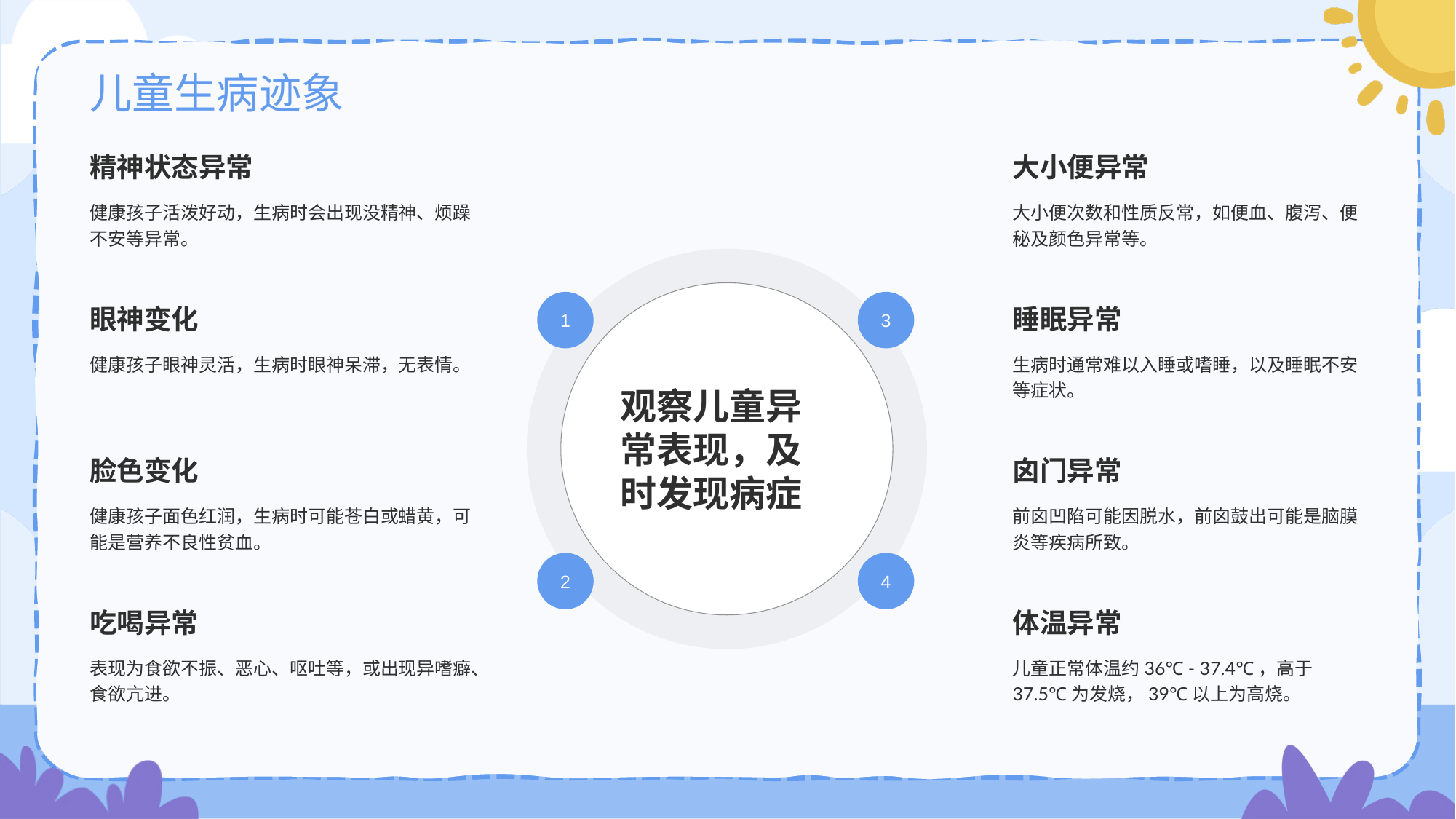

# 儿童生病迹象
精神状态异常
健康孩子活泼好动，生病时会出现没精神、烦躁不安等异常。
大小便异常
大小便次数和性质反常，如便血、腹泻、便秘及颜色异常等。

观察儿童异常表现，及时发现病症
1
3
2
4
眼神变化
健康孩子眼神灵活，生病时眼神呆滞，无表情。
睡眠异常
生病时通常难以入睡或嗜睡，以及睡眠不安等症状。
脸色变化
健康孩子面色红润，生病时可能苍白或蜡黄，可能是营养不良性贫血。
囟门异常
前囟凹陷可能因脱水，前囟鼓出可能是脑膜炎等疾病所致。
吃喝异常
表现为食欲不振、恶心、呕吐等，或出现异嗜癖、食欲亢进。
体温异常
儿童正常体温约36℃ - 37.4℃，高于37.5℃为发烧，39℃以上为高烧。